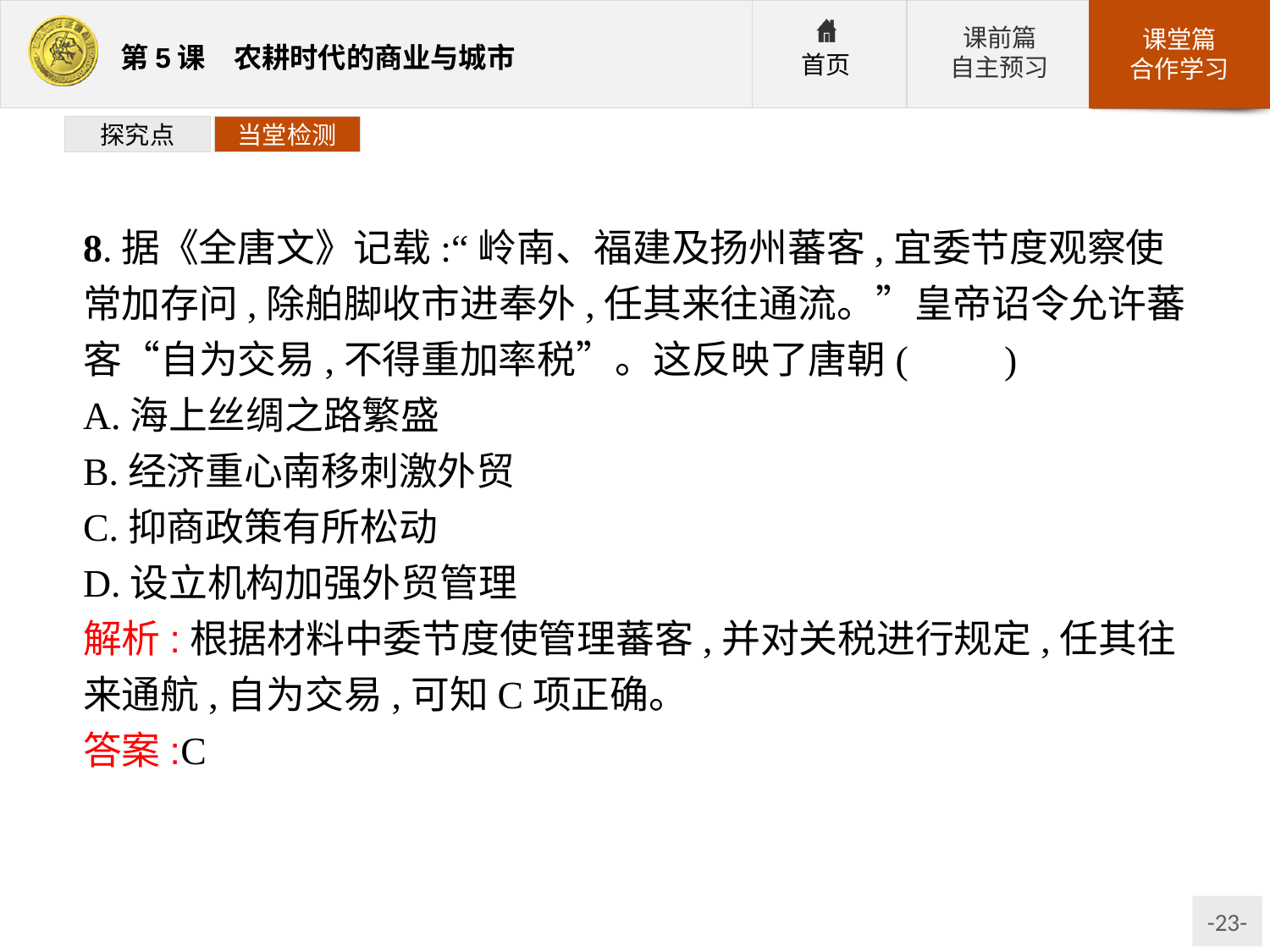

探究点
当堂检测
8.据《全唐文》记载:“岭南、福建及扬州蕃客,宜委节度观察使常加存问,除舶脚收市进奉外,任其来往通流。”皇帝诏令允许蕃客“自为交易,不得重加率税”。这反映了唐朝(　　)
A.海上丝绸之路繁盛
B.经济重心南移刺激外贸
C.抑商政策有所松动
D.设立机构加强外贸管理
解析:根据材料中委节度使管理蕃客,并对关税进行规定,任其往来通航,自为交易,可知C项正确。
答案:C